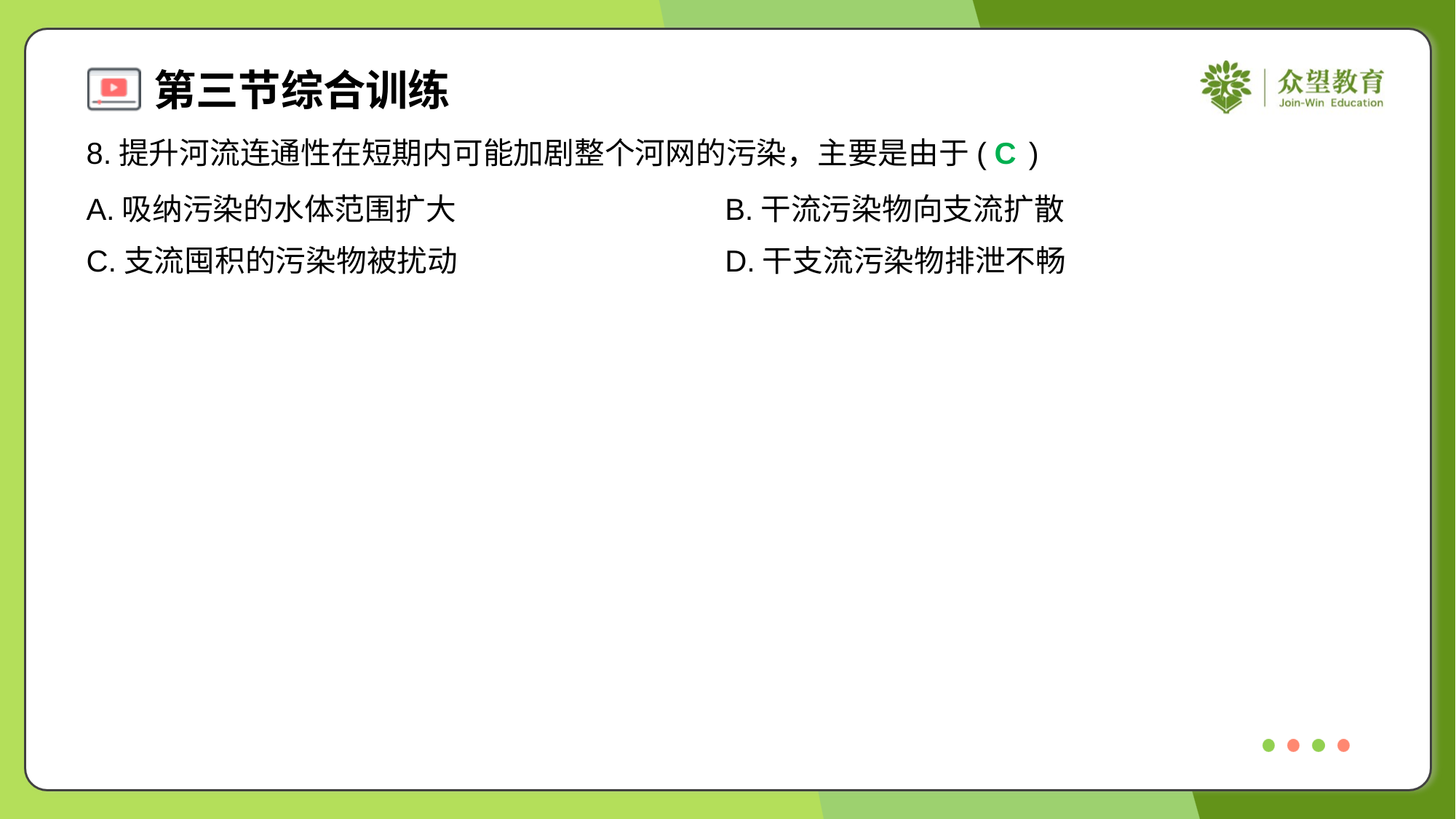

8.提升河流连通性在短期内可能加剧整个河网的污染，主要是由于(     )
C
A.吸纳污染的水体范围扩大	B.干流污染物向支流扩散
C.支流囤积的污染物被扰动	D.干支流污染物排泄不畅